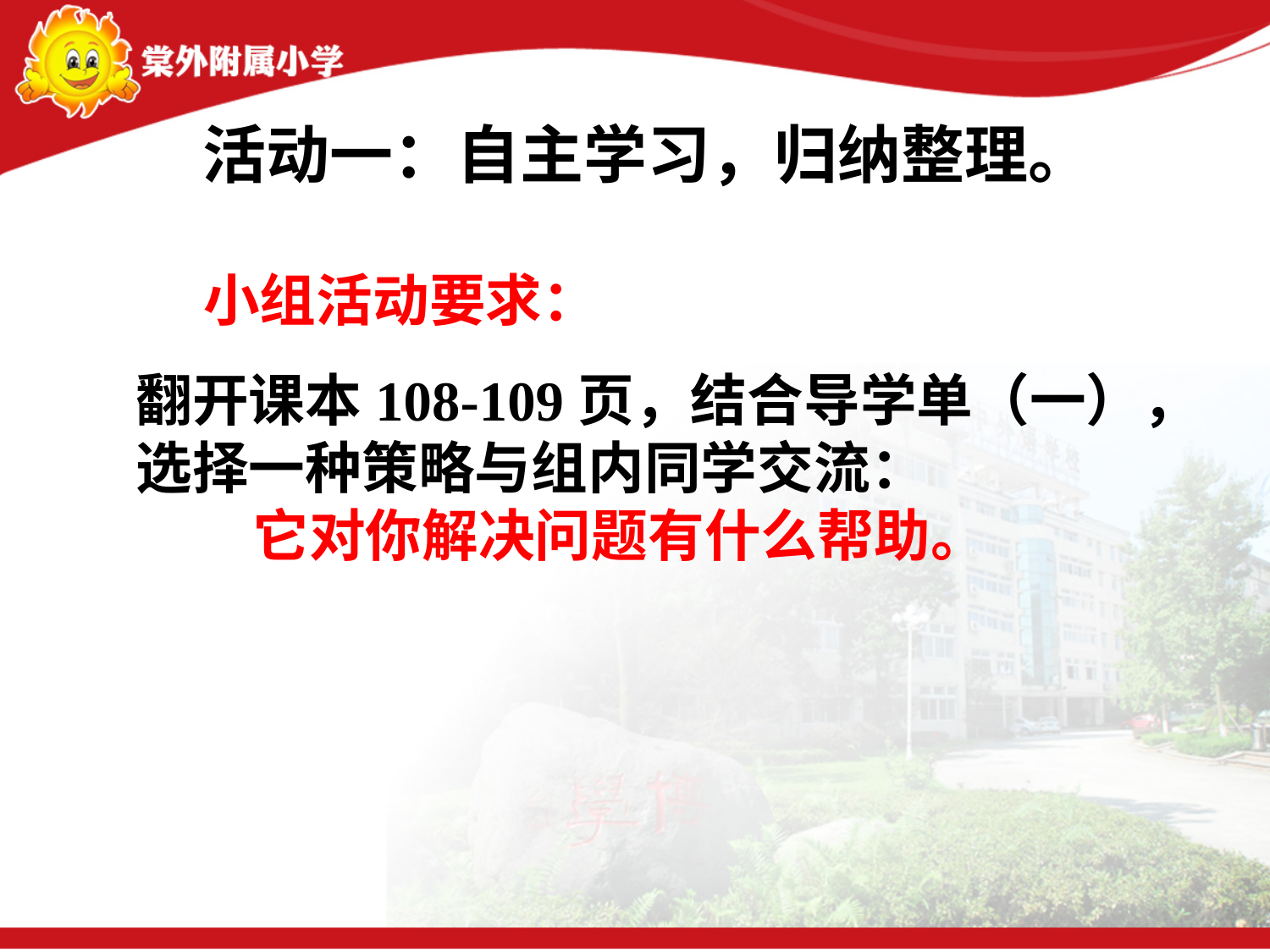

活动一：自主学习，归纳整理。

小组活动要求：
翻开课本108-109页，结合导学单（一），选择一种策略与组内同学交流：
        它对你解决问题有什么帮助。